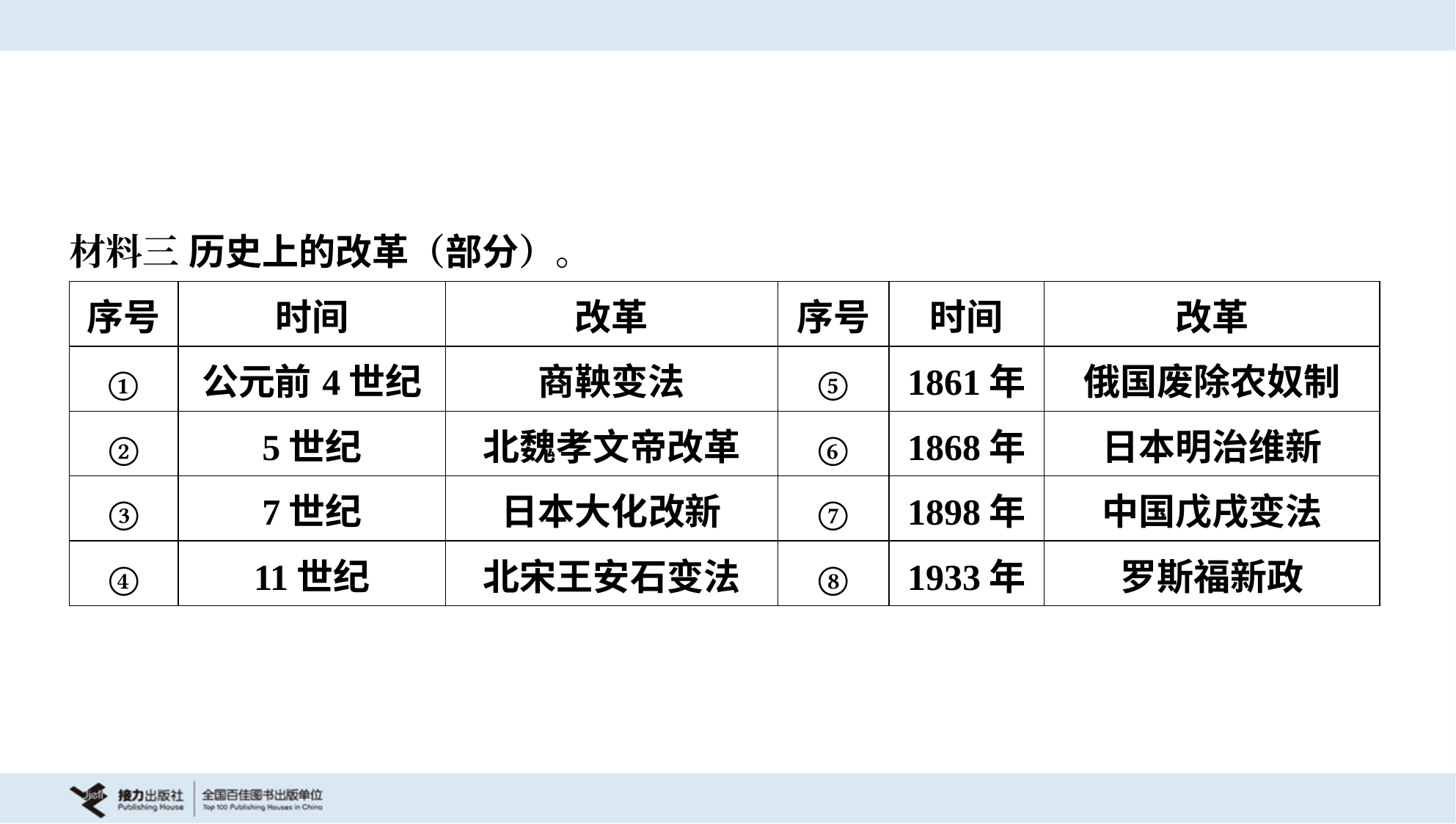

材料三 历史上的改革（部分）。
| 序号 | 时间 | 改革 | 序号 | 时间 | 改革 |
| --- | --- | --- | --- | --- | --- |
| ① | 公元前4世纪 | 商鞅变法 | ⑤ | 1861年 | 俄国废除农奴制 |
| ② | 5世纪 | 北魏孝文帝改革 | ⑥ | 1868年 | 日本明治维新 |
| ③ | 7世纪 | 日本大化改新 | ⑦ | 1898年 | 中国戊戌变法 |
| ④ | 11世纪 | 北宋王安石变法 | ⑧ | 1933年 | 罗斯福新政 |